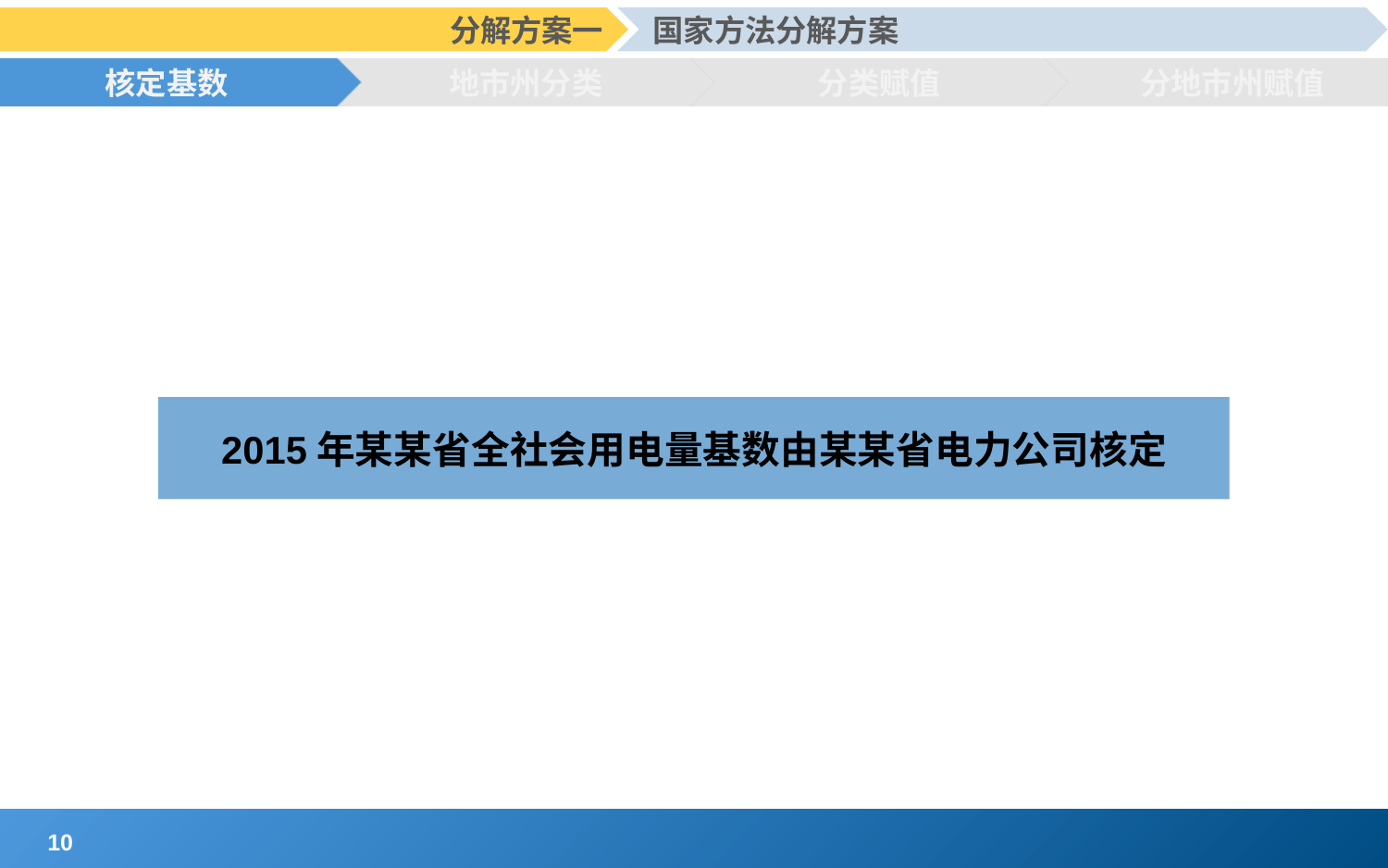

分解方案一
国家方法分解方案
核定基数
地市州分类
分类赋值
分地市州赋值
2015年某某省全社会用电量基数由某某省电力公司核定